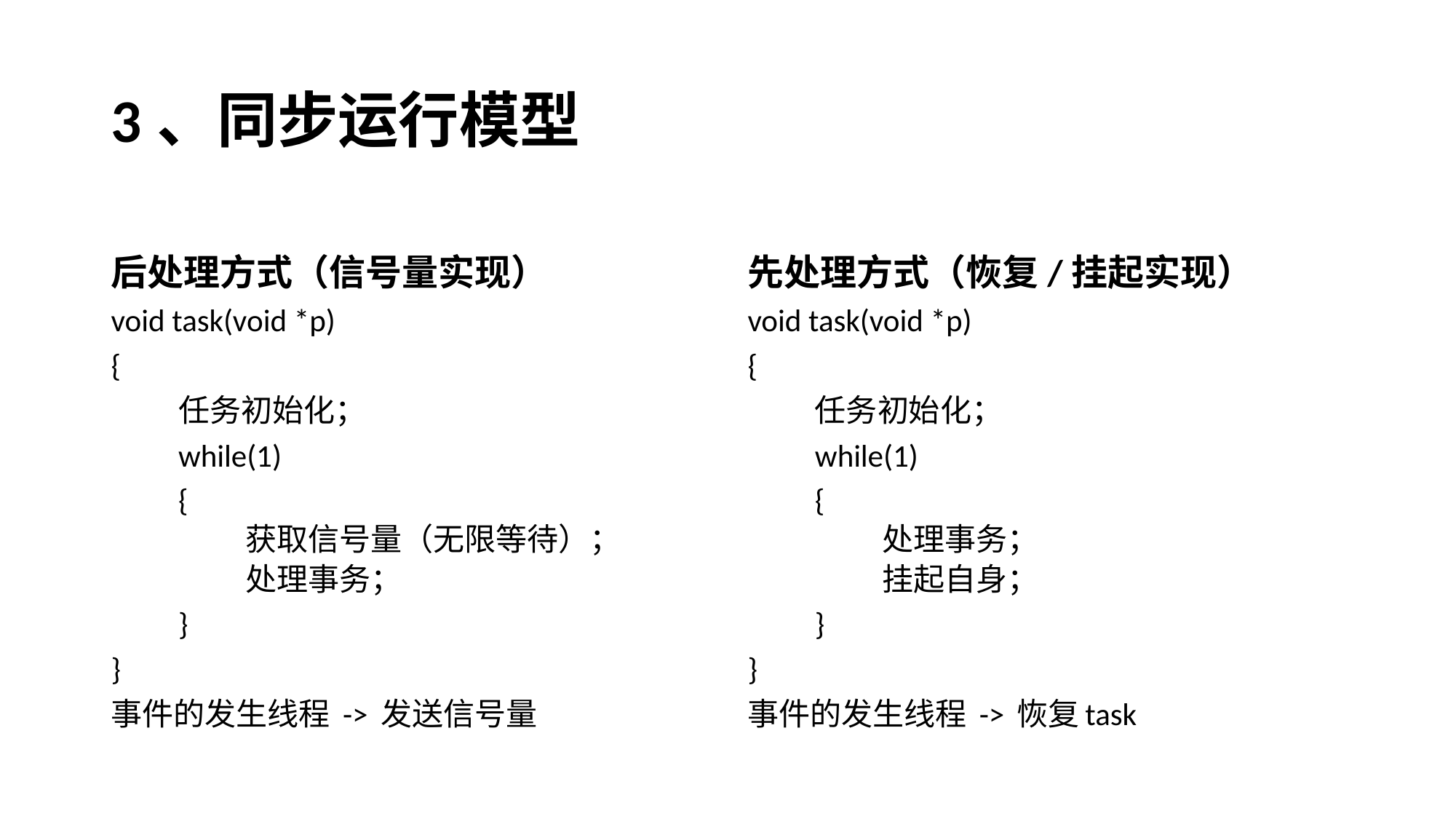

# 3、同步运行模型
后处理方式（信号量实现）
先处理方式（恢复/挂起实现）
void task(void *p)
{
任务初始化；
while(1)
{
获取信号量（无限等待）；
处理事务；
}
}
事件的发生线程 -> 发送信号量
void task(void *p)
{
任务初始化；
while(1)
{
处理事务；
挂起自身；
}
}
事件的发生线程 -> 恢复task